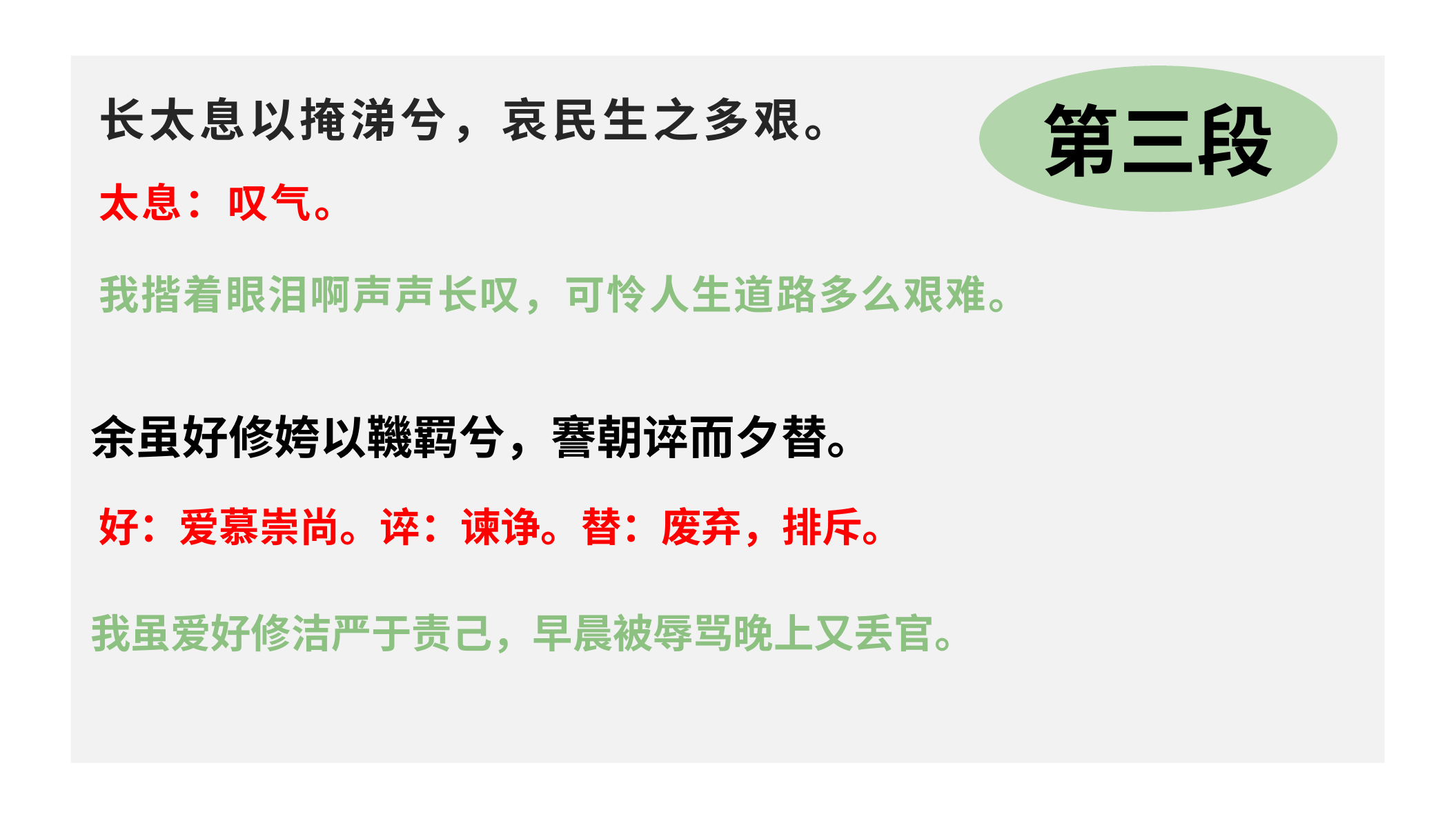

长太息以掩涕兮，哀民生之多艰。
第三段
太息：叹气。
我揩着眼泪啊声声长叹，可怜人生道路多么艰难。

余虽好修姱以鞿羁兮，謇朝谇而夕替。
好：爱慕崇尚。谇：谏诤。替：废弃，排斥。
我虽爱好修洁严于责己，早晨被辱骂晚上又丢官。